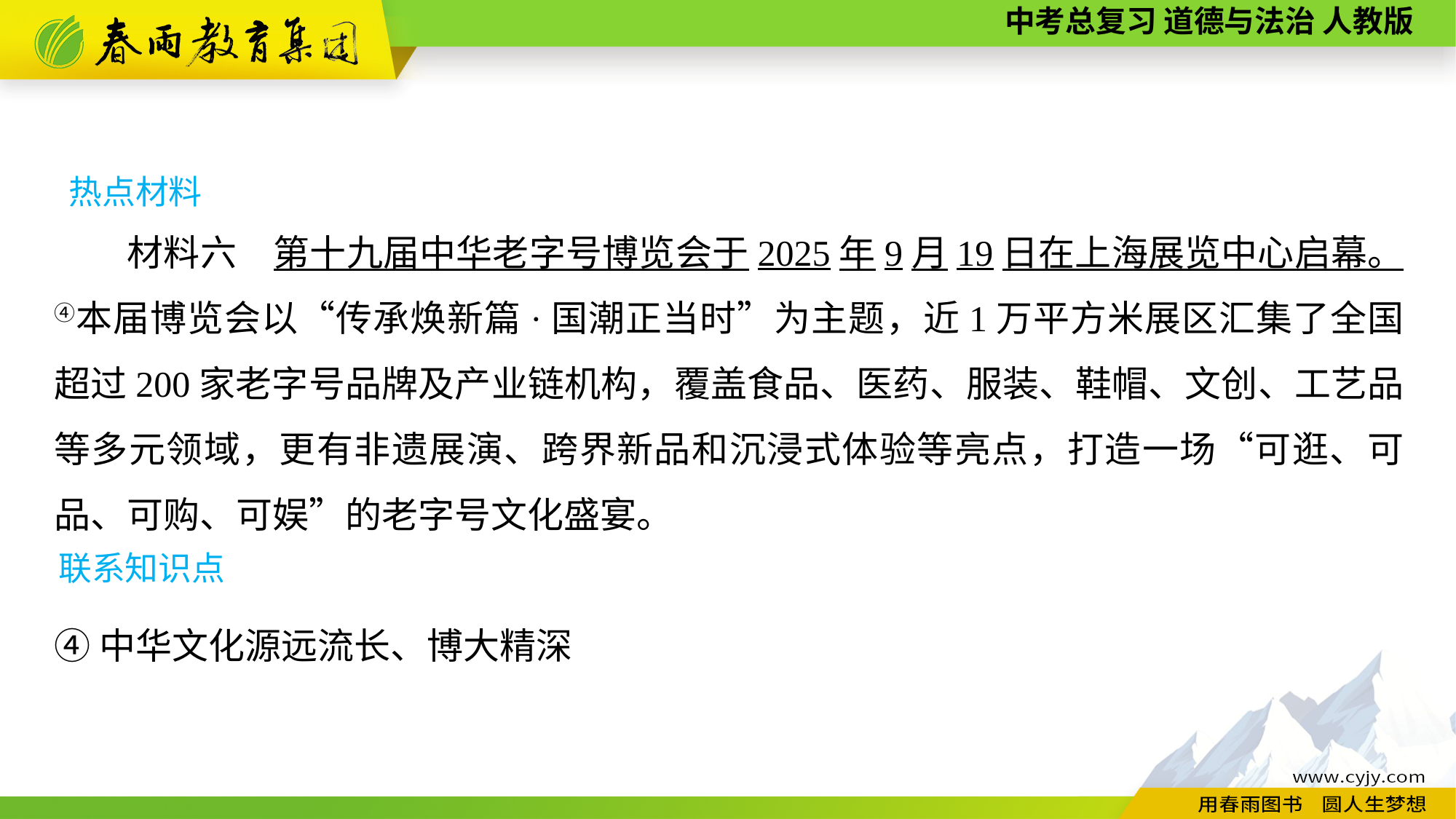

热点材料
　　材料六　第十九届中华老字号博览会于2025年9月19日在上海展览中心启幕。④本届博览会以“传承焕新篇·国潮正当时”为主题，近1万平方米展区汇集了全国超过200家老字号品牌及产业链机构，覆盖食品、医药、服装、鞋帽、文创、工艺品等多元领域，更有非遗展演、跨界新品和沉浸式体验等亮点，打造一场“可逛、可品、可购、可娱”的老字号文化盛宴。

④中华文化源远流长、博大精深
联系知识点